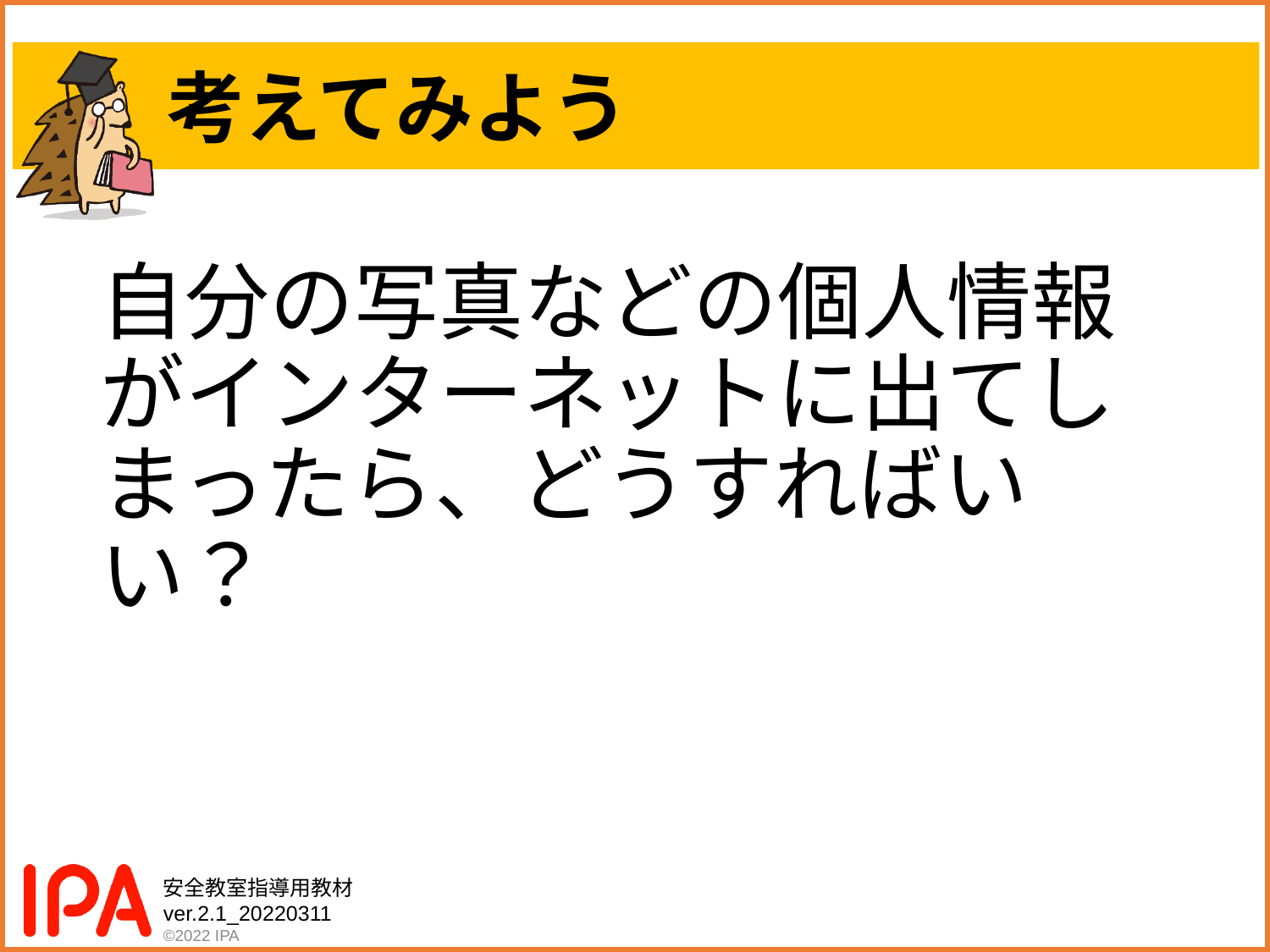

# 考えてみよう
自分の写真などの個人情報がインターネットに出てしまったら、どうすればいい？